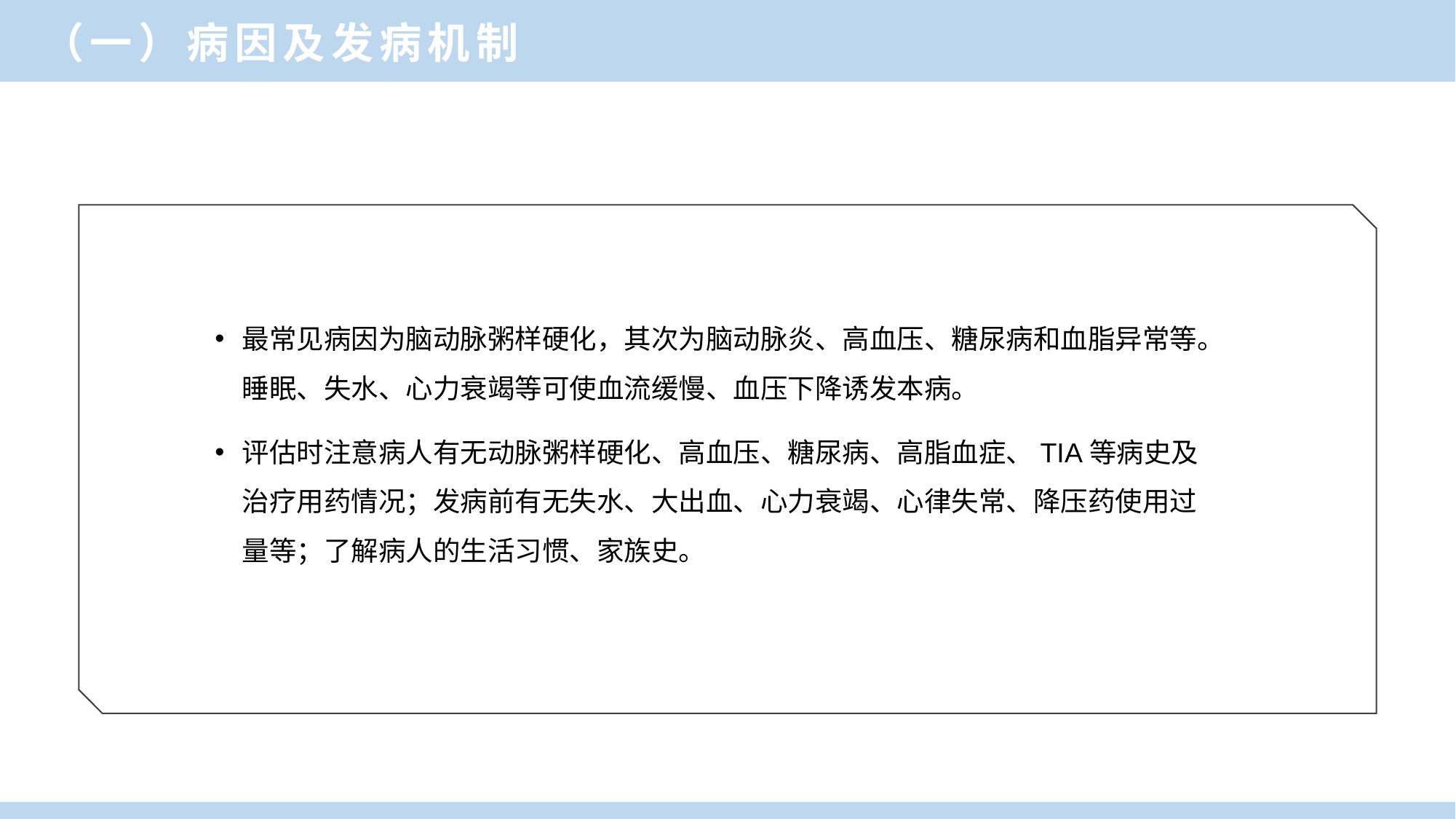

（一）病因及发病机制

最常见病因为脑动脉粥样硬化，其次为脑动脉炎、高血压、糖尿病和血脂异常等。睡眠、失水、心力衰竭等可使血流缓慢、血压下降诱发本病。
评估时注意病人有无动脉粥样硬化、高血压、糖尿病、高脂血症、TIA等病史及治疗用药情况；发病前有无失水、大出血、心力衰竭、心律失常、降压药使用过量等；了解病人的生活习惯、家族史。